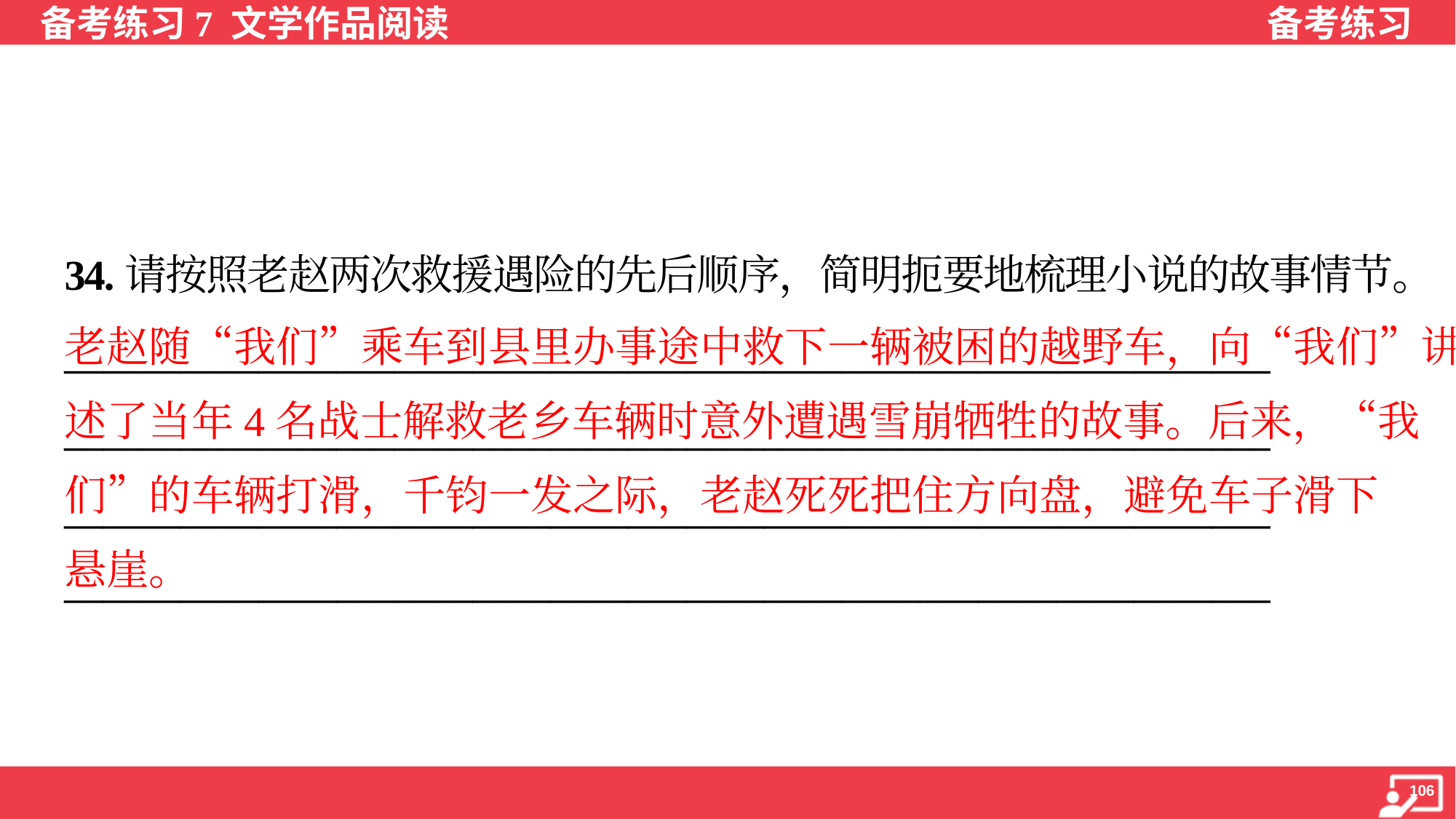

34.请按照老赵两次救援遇险的先后顺序，简明扼要地梳理小说的故事情节。
老赵随“我们”乘车到县里办事途中救下一辆被困的越野车，向“我们”讲
述了当年4名战士解救老乡车辆时意外遭遇雪崩牺牲的故事。后来，“我
们”的车辆打滑，千钧一发之际，老赵死死把住方向盘，避免车子滑下
悬崖。
______________________________________________________________
______________________________________________________________
______________________________________________________________
______________________________________________________________